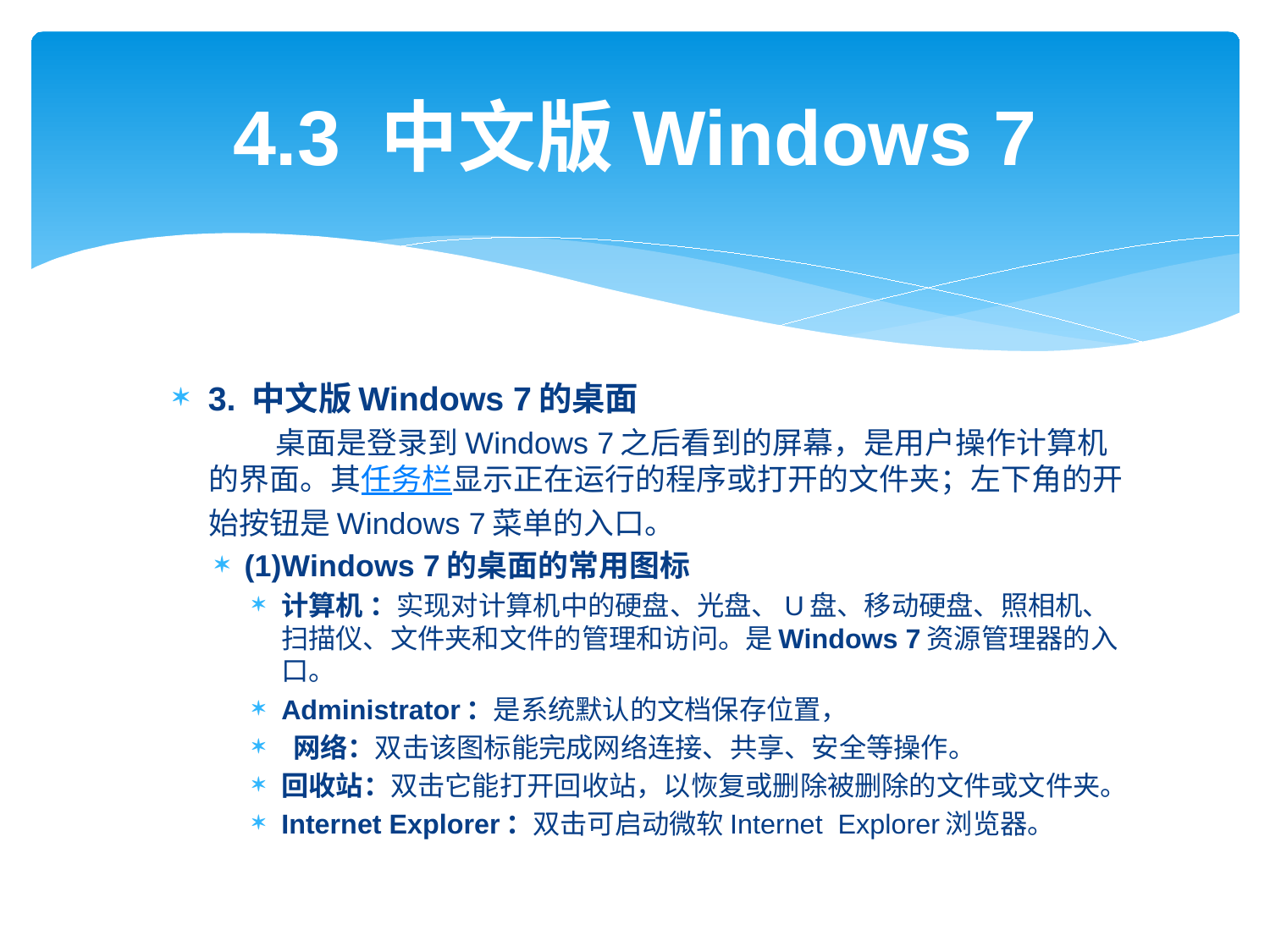

# 4.3 中文版Windows 7
3. 中文版Windows 7的桌面
         桌面是登录到Windows 7之后看到的屏幕，是用户操作计算机的界面。其任务栏显示正在运行的程序或打开的文件夹；左下角的开始按钮是Windows 7菜单的入口。
(1)Windows 7的桌面的常用图标
计算机 ：实现对计算机中的硬盘、光盘、U盘、移动硬盘、照相机、扫描仪、文件夹和文件的管理和访问。是Windows 7资源管理器的入口。
Administrator：是系统默认的文档保存位置，
 网络：双击该图标能完成网络连接、共享、安全等操作。
回收站：双击它能打开回收站，以恢复或删除被删除的文件或文件夹。
Internet Explorer：双击可启动微软Internet  Explorer浏览器。